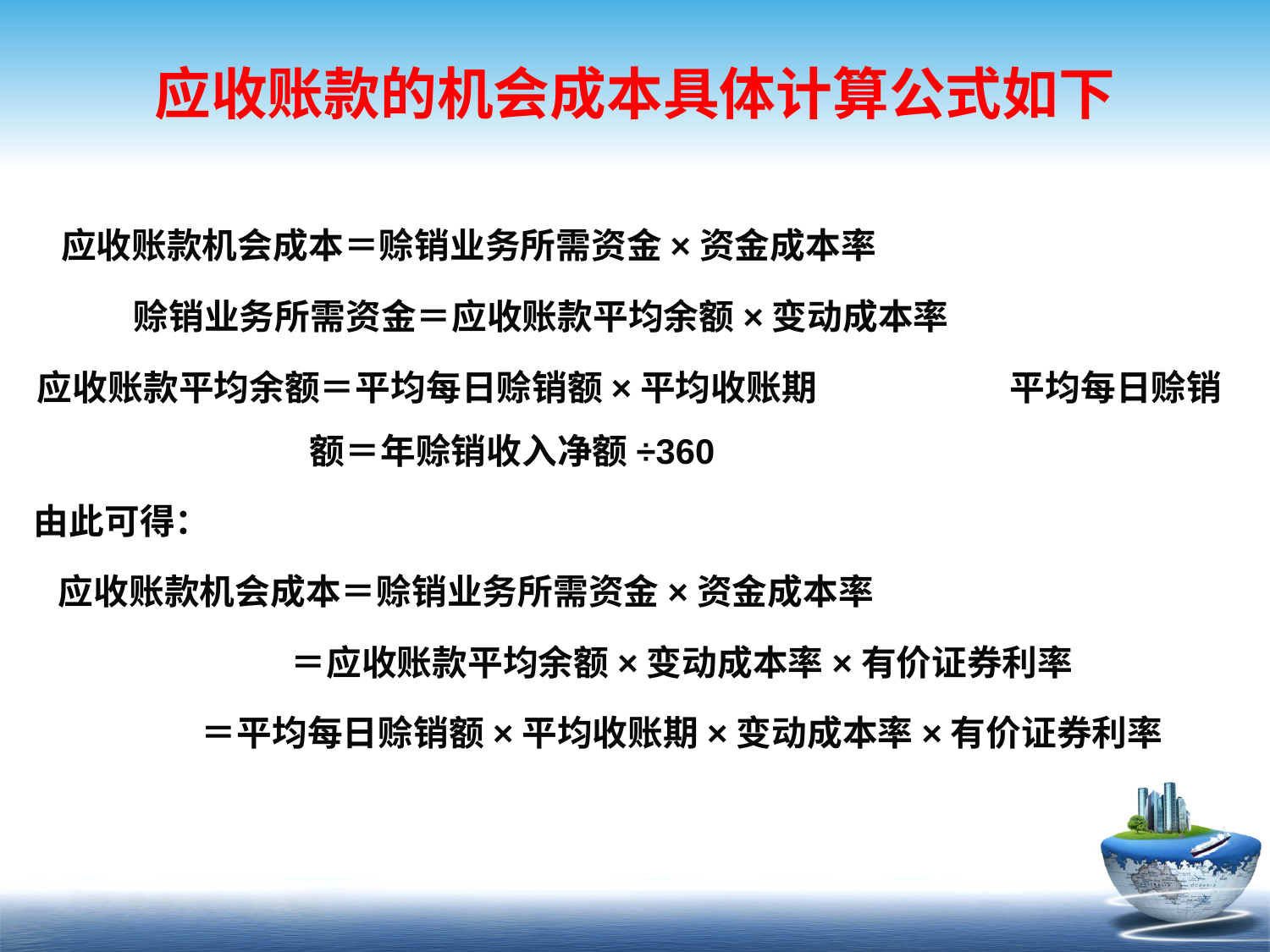

# 应收账款的机会成本具体计算公式如下
  应收账款机会成本＝赊销业务所需资金×资金成本率
赊销业务所需资金＝应收账款平均余额×变动成本率
应收账款平均余额＝平均每日赊销额×平均收账期                        平均每日赊销额＝年赊销收入净额÷360
由此可得：
  应收账款机会成本＝赊销业务所需资金×资金成本率
            ＝应收账款平均余额×变动成本率×有价证券利率
            ＝平均每日赊销额×平均收账期×变动成本率×有价证券利率